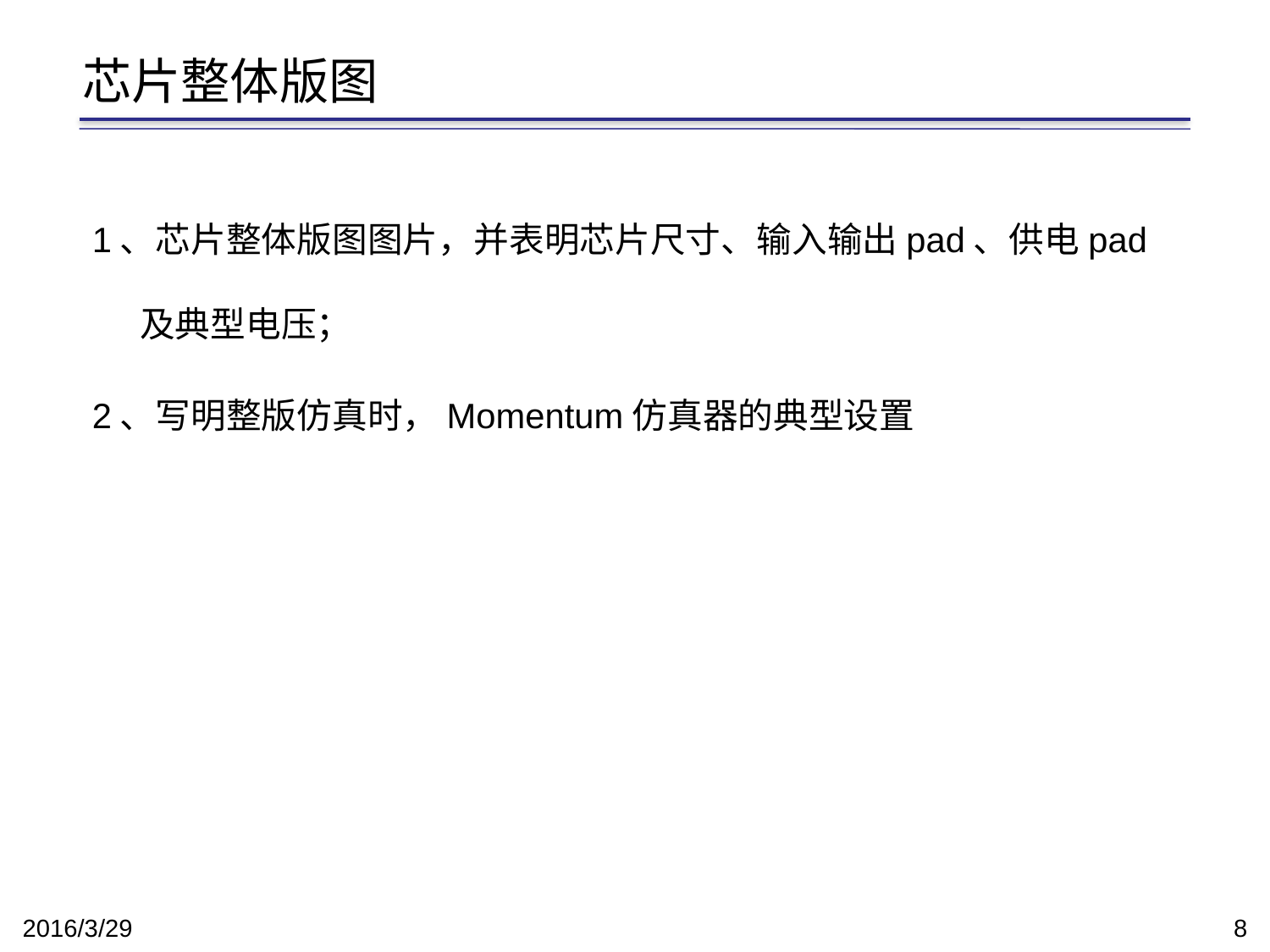

# 芯片整体版图
1、芯片整体版图图片，并表明芯片尺寸、输入输出pad、供电pad及典型电压；
2、写明整版仿真时，Momentum仿真器的典型设置
2016/3/29
8